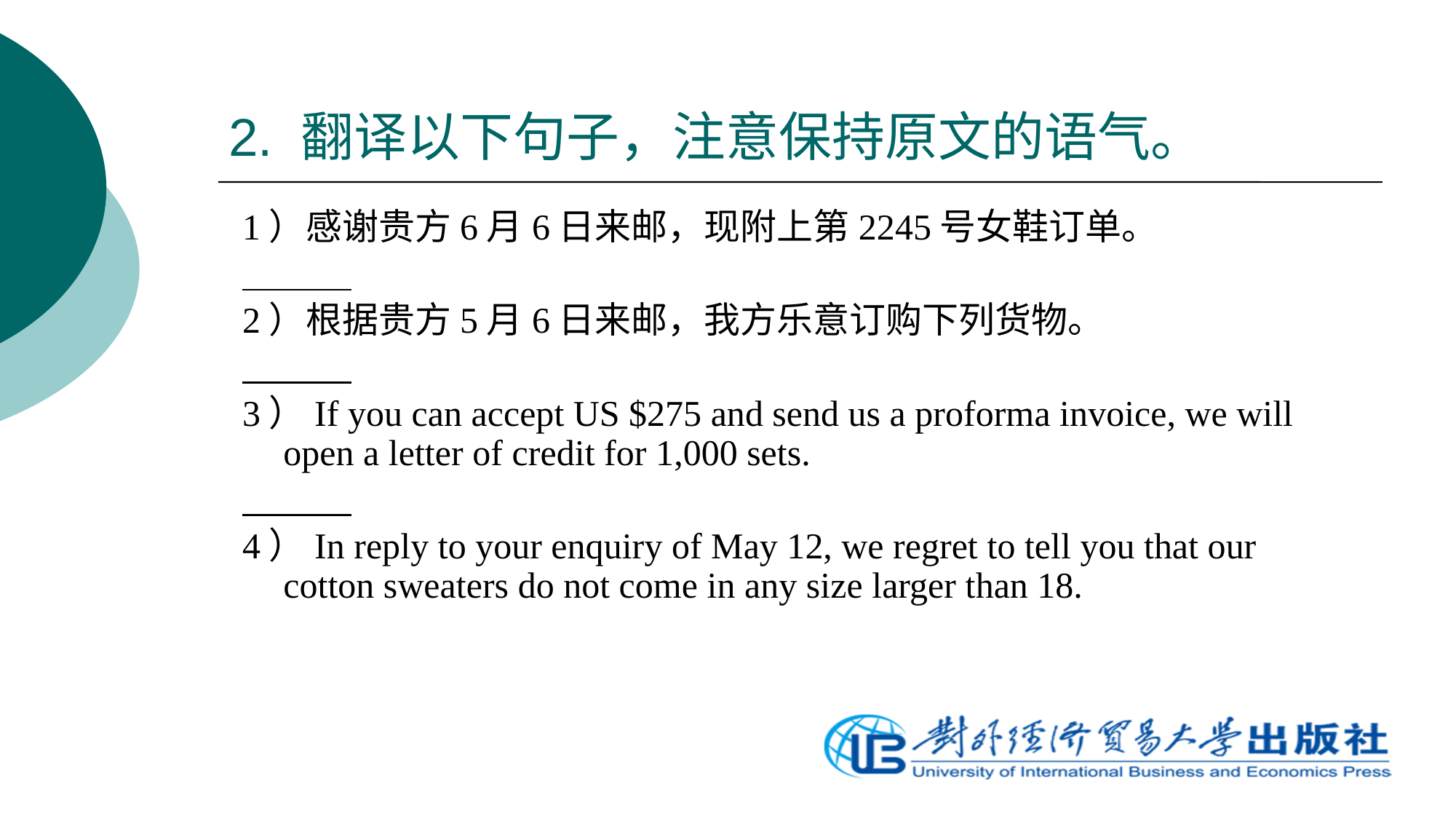

# 2. 翻译以下句子，注意保持原文的语气。
1）感谢贵方6月6日来邮，现附上第2245号女鞋订单。

2）根据贵方5月6日来邮，我方乐意订购下列货物。

3）If you can accept US $275 and send us a proforma invoice, we will open a letter of credit for 1,000 sets.

4）In reply to your enquiry of May 12, we regret to tell you that our cotton sweaters do not come in any size larger than 18.